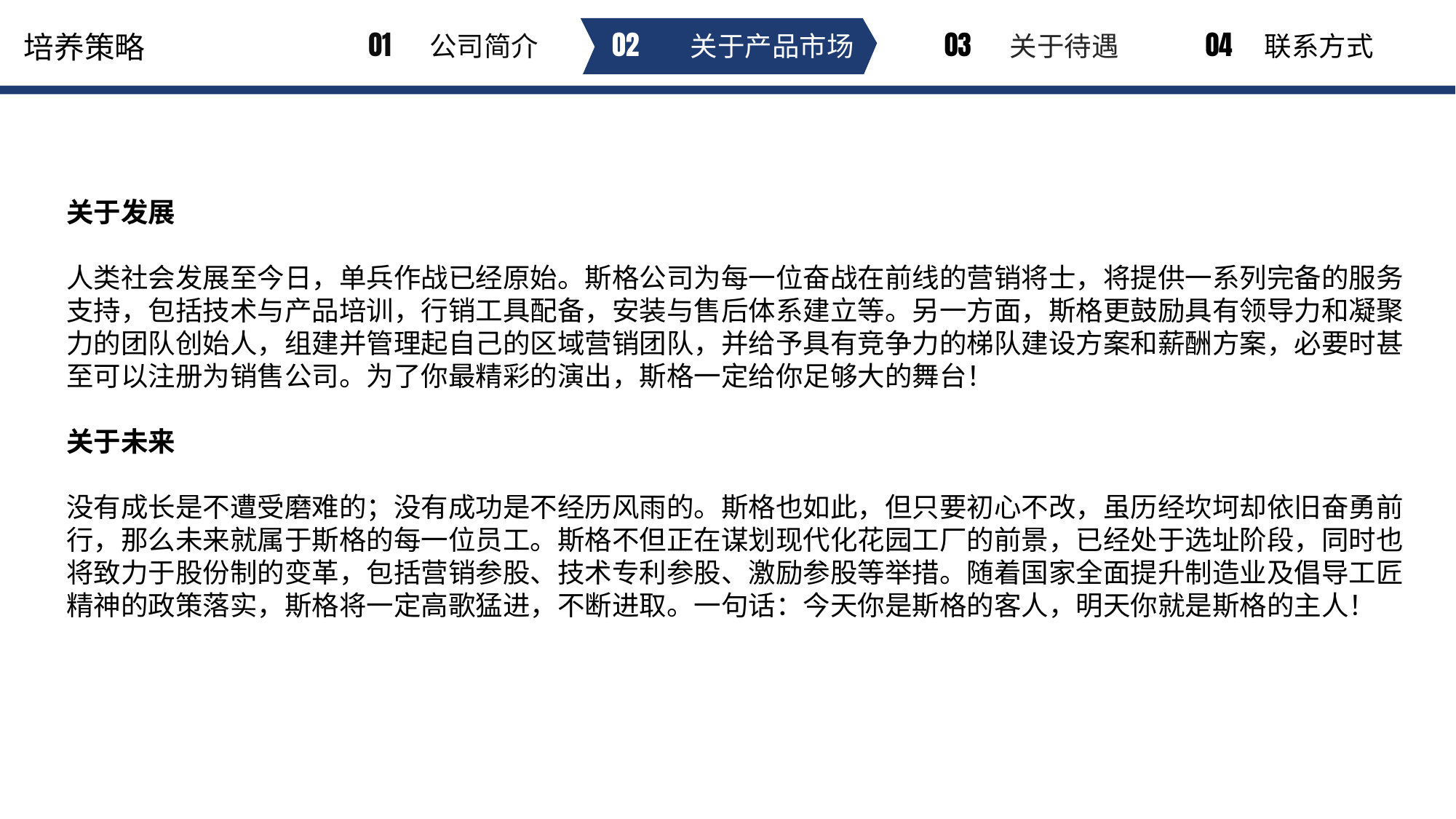

培养策略
01     公司简介
02       关于产品市场
03     关于待遇
04    联系方式

关于发展

人类社会发展至今日，单兵作战已经原始。斯格公司为每一位奋战在前线的营销将士，将提供一系列完备的服务支持，包括技术与产品培训，行销工具配备，安装与售后体系建立等。另一方面，斯格更鼓励具有领导力和凝聚力的团队创始人，组建并管理起自己的区域营销团队，并给予具有竞争力的梯队建设方案和薪酬方案，必要时甚至可以注册为销售公司。为了你最精彩的演出，斯格一定给你足够大的舞台！

关于未来

没有成长是不遭受磨难的；没有成功是不经历风雨的。斯格也如此，但只要初心不改，虽历经坎坷却依旧奋勇前行，那么未来就属于斯格的每一位员工。斯格不但正在谋划现代化花园工厂的前景，已经处于选址阶段，同时也将致力于股份制的变革，包括营销参股、技术专利参股、激励参股等举措。随着国家全面提升制造业及倡导工匠精神的政策落实，斯格将一定高歌猛进，不断进取。一句话：今天你是斯格的客人，明天你就是斯格的主人！